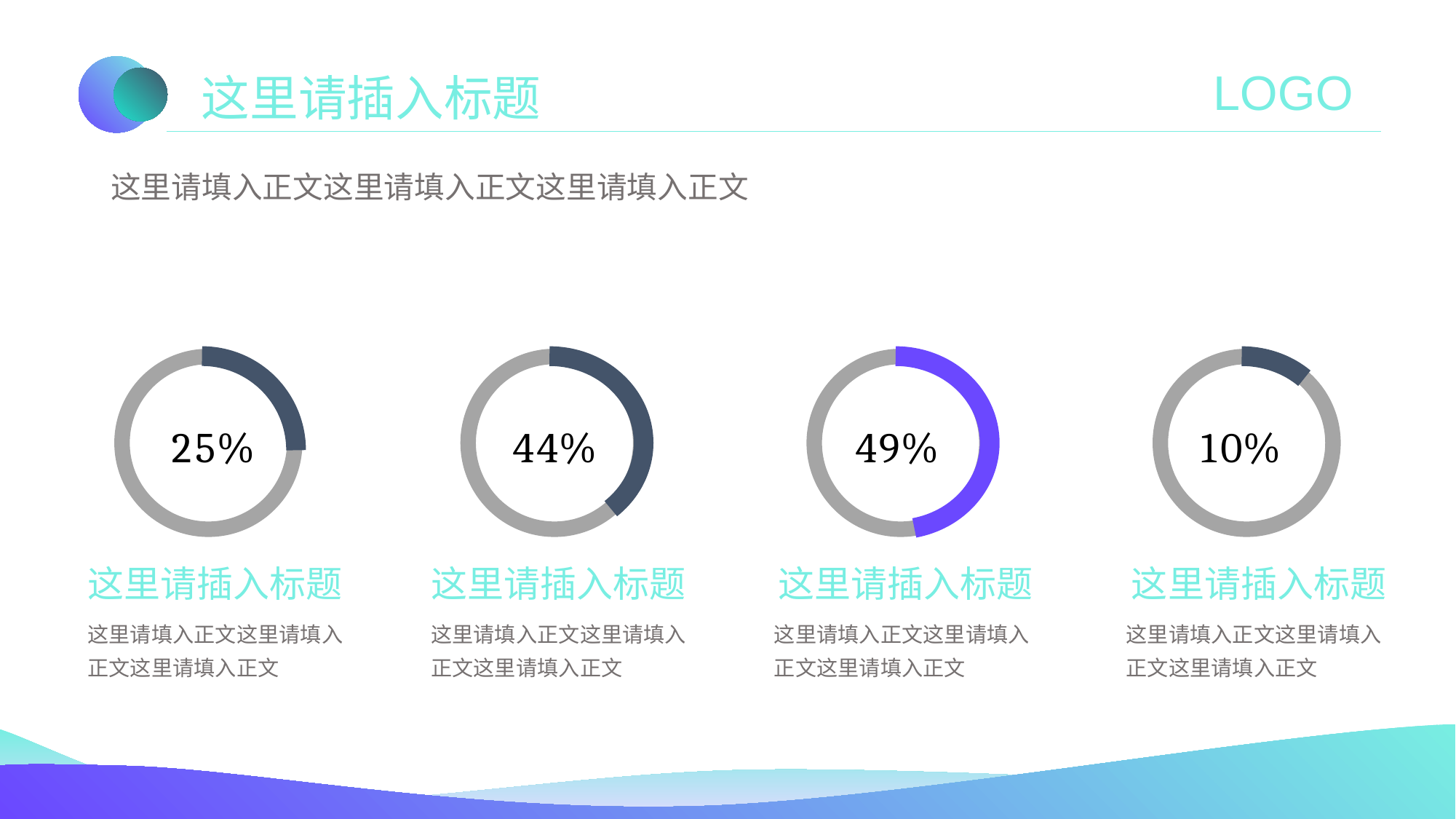

LOGO
这里请插入标题
这里请填入正文这里请填入正文这里请填入正文

25%
44%
49%
10%
这里请插入标题
这里请插入标题
这里请插入标题
这里请插入标题
这里请填入正文这里请填入正文这里请填入正文
这里请填入正文这里请填入正文这里请填入正文
这里请填入正文这里请填入正文这里请填入正文
这里请填入正文这里请填入正文这里请填入正文